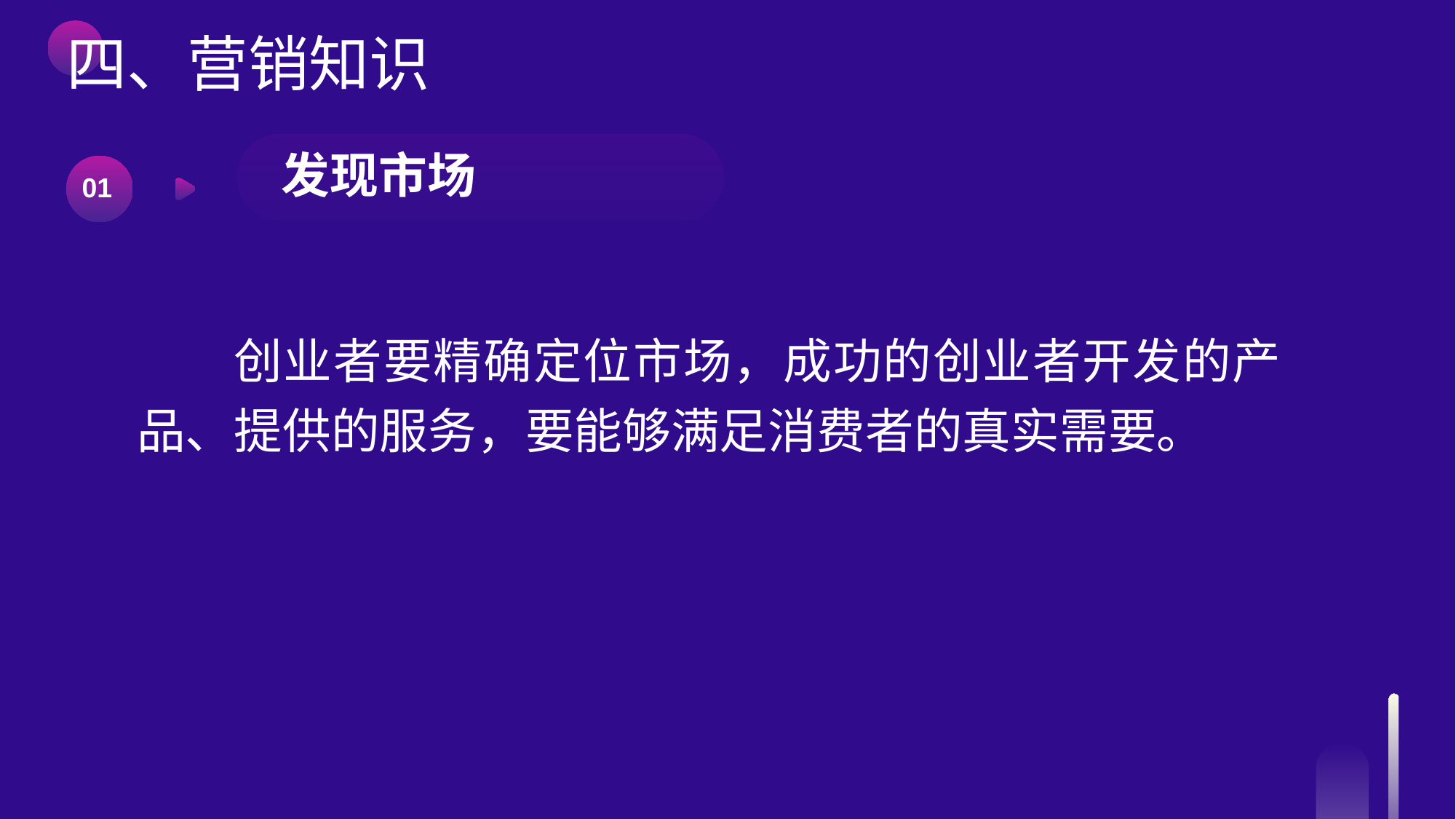

四、营销知识

发现市场

01

创业者要精确定位市场，成功的创业者开发的产品、提供的服务，要能够满足消费者的真实需要。